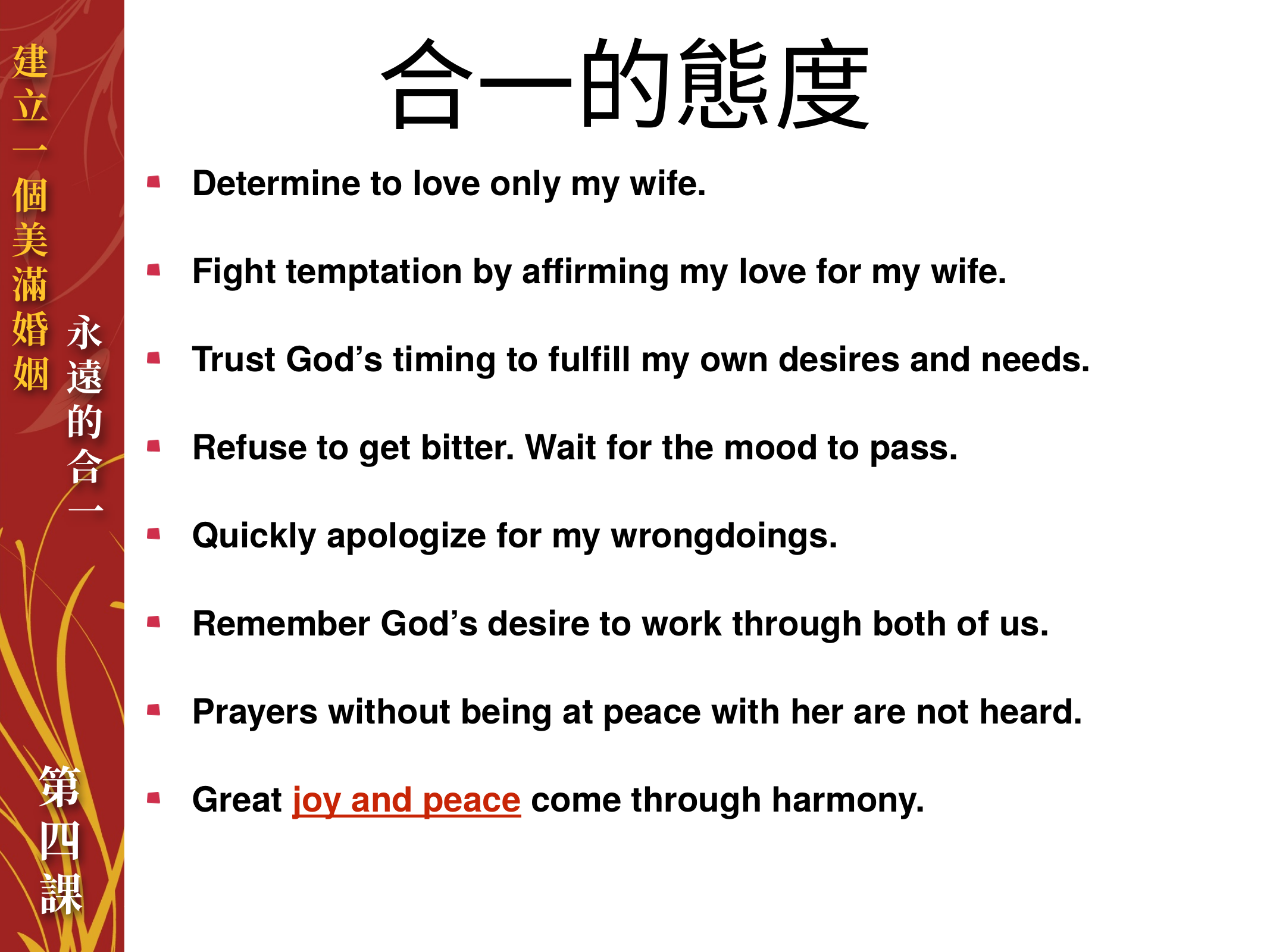

合一的態度
Determine to love only my wife.
Fight temptation by affirming my love for my wife.
Trust God’s timing to fulfill my own desires and needs.
Refuse to get bitter. Wait for the mood to pass.
Quickly apologize for my wrongdoings.
Remember God’s desire to work through both of us.
Prayers without being at peace with her are not heard.
Great joy and peace come through harmony.